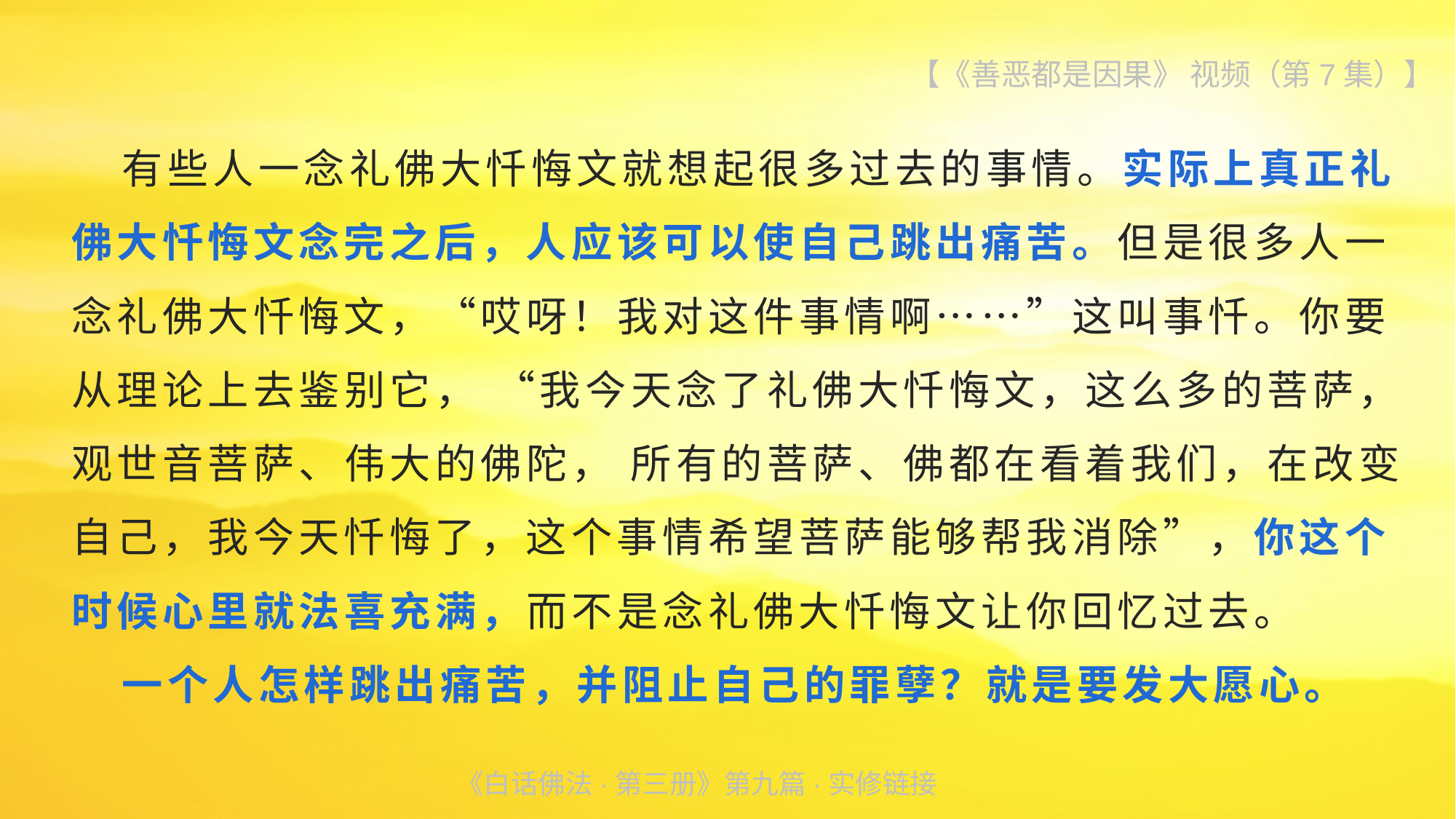

【《善恶都是因果》 视频（第7集）】
   有些人一念礼佛大忏悔文就想起很多过去的事情。实际上真正礼佛大忏悔文念完之后，人应该可以使自己跳出痛苦。但是很多人一念礼佛大忏悔文，“哎呀！我对这件事情啊……”这叫事忏。你要从理论上去鉴别它， “我今天念了礼佛大忏悔文，这么多的菩萨，观世音菩萨、伟大的佛陀， 所有的菩萨、佛都在看着我们，在改变自己，我今天忏悔了，这个事情希望菩萨能够帮我消除”，你这个时候心里就法喜充满，而不是念礼佛大忏悔文让你回忆过去。
   一个人怎样跳出痛苦，并阻止自己的罪孽？就是要发大愿心。
《白话佛法·第三册》第九篇·实修链接